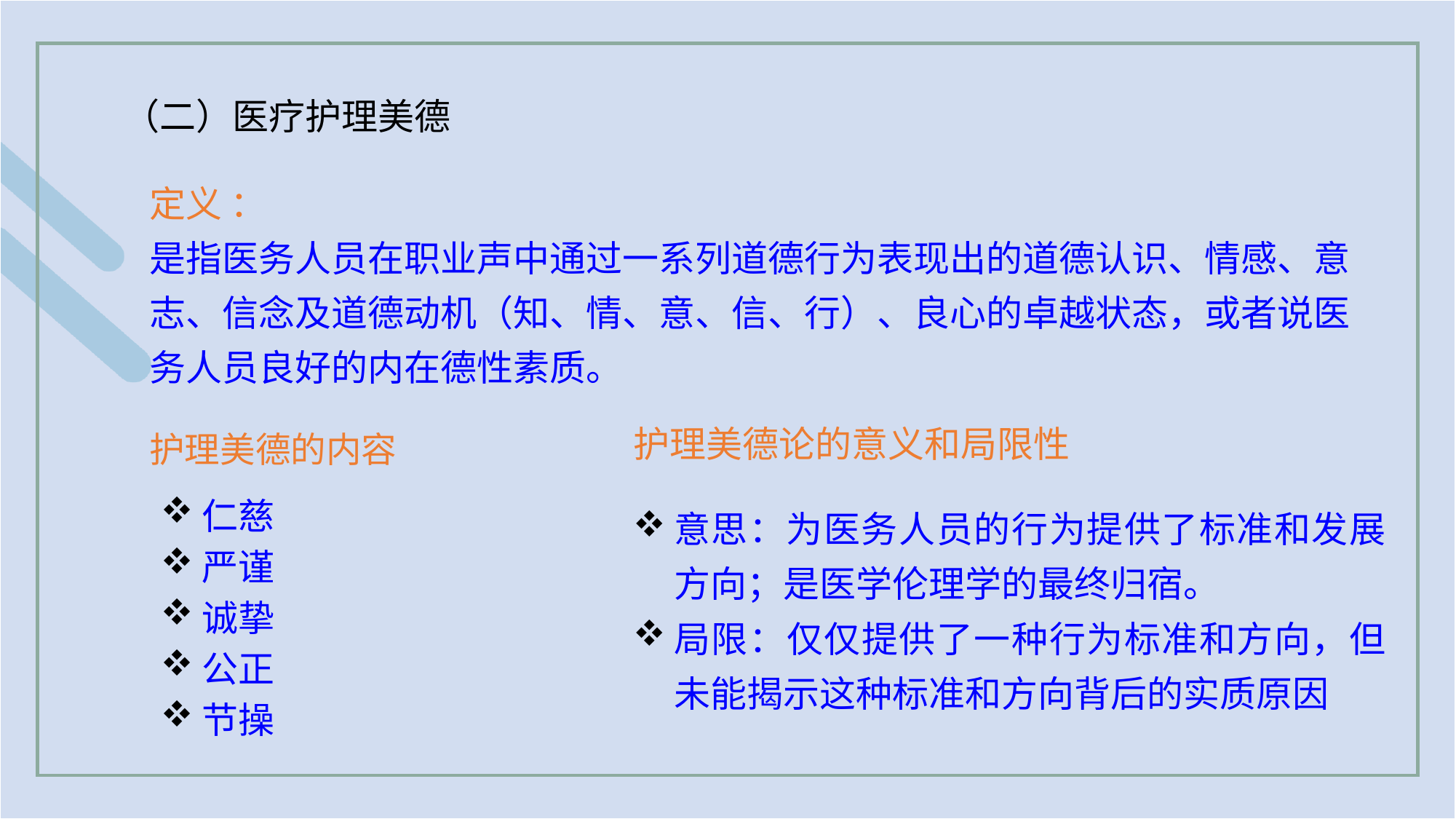

（二）医疗护理美德
定义 ：
是指医务人员在职业声中通过一系列道德行为表现出的道德认识、情感、意志、信念及道德动机（知、情、意、信、行）、良心的卓越状态，或者说医务人员良好的内在德性素质。
护理美德的内容
护理美德论的意义和局限性
仁慈
严谨
诚挚
公正
节操
意思：为医务人员的行为提供了标准和发展方向；是医学伦理学的最终归宿。
局限：仅仅提供了一种行为标准和方向，但未能揭示这种标准和方向背后的实质原因